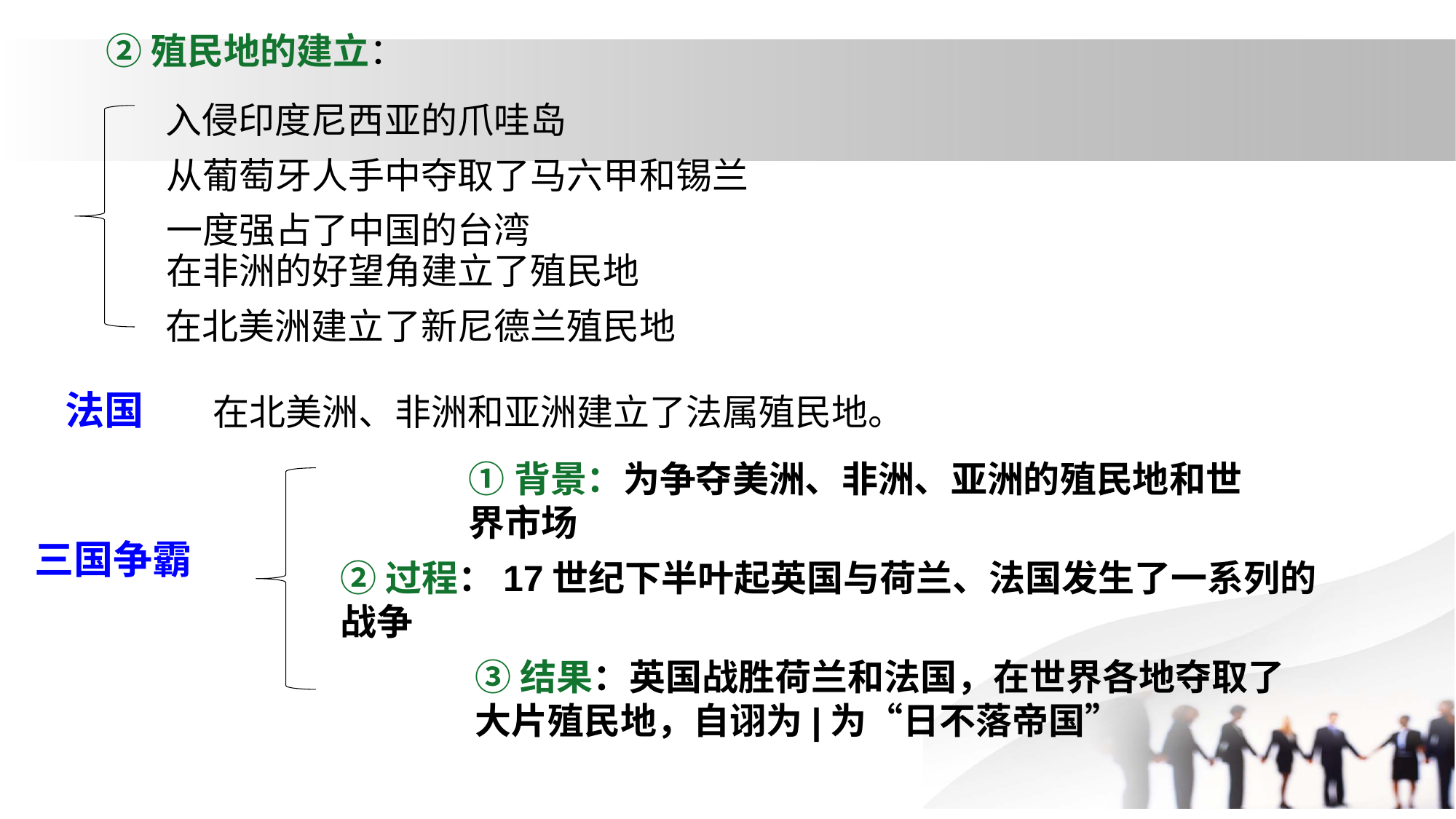

②殖民地的建立：
入侵印度尼西亚的爪哇岛

从葡萄牙人手中夺取了马六甲和锡兰
一度强占了中国的台湾
在非洲的好望角建立了殖民地
在北美洲建立了新尼德兰殖民地
法国
在北美洲、非洲和亚洲建立了法属殖民地。
①背景：为争夺美洲、非洲、亚洲的殖民地和世
界市场

三国争霸
②过程：17世纪下半叶起英国与荷兰、法国发生了一系列的战争
③结果：英国战胜荷兰和法国，在世界各地夺取了
大片殖民地，自诩为|为“日不落帝国”